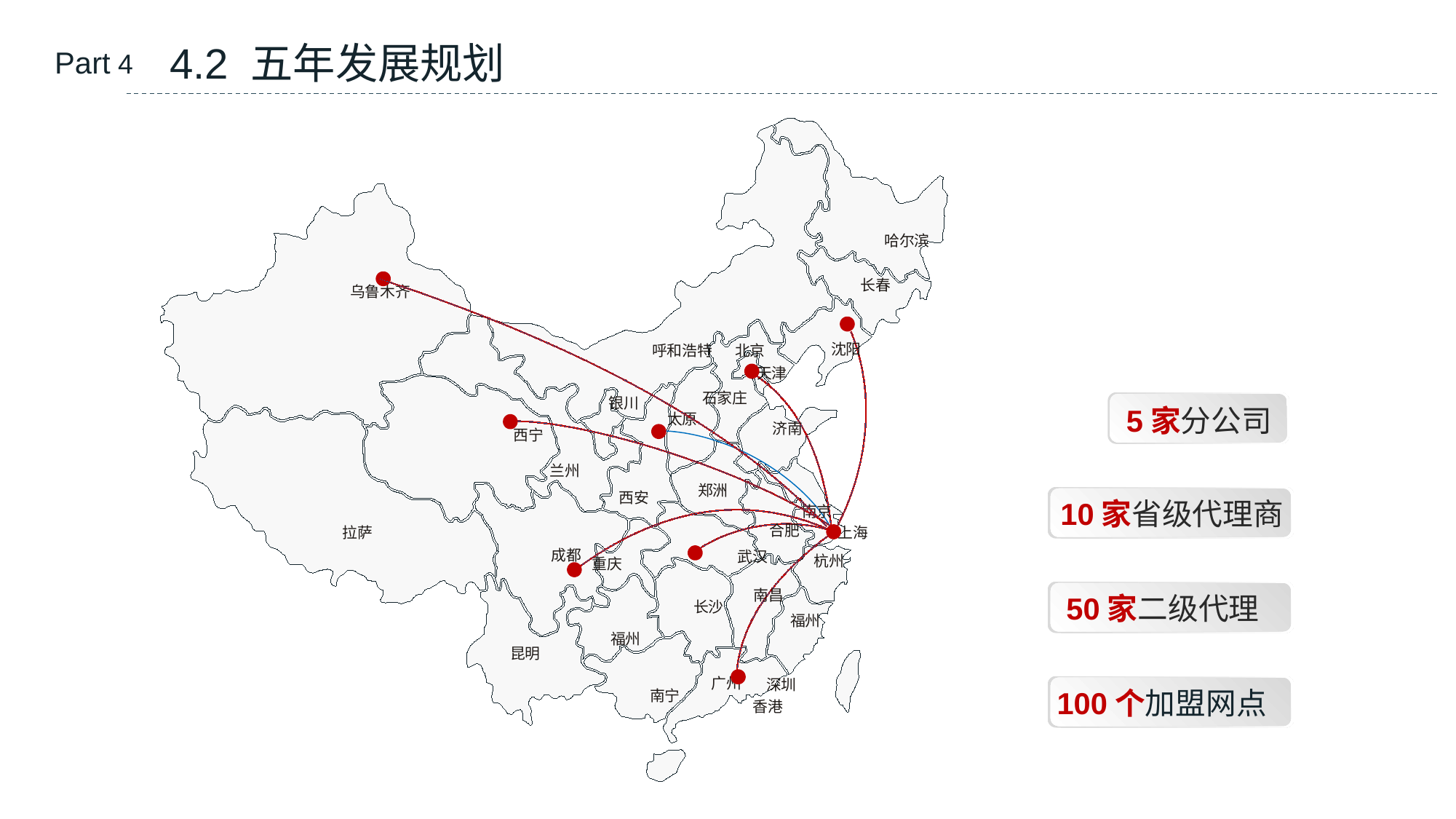

4.2 五年发展规划
Part 4

哈尔滨

长春

乌鲁木齐

沈阳
呼和浩特
北京
天津

石家庄

银川
5家分公司
太原
济南

西宁

兰州
郑洲

西安
10家省级代理商
南京

合肥
拉萨

上海

成都
武汉
杭州
重庆

50家二级代理
南昌
长沙
福州
福州
昆明
广州
深圳

100个加盟网点
南宁
香港